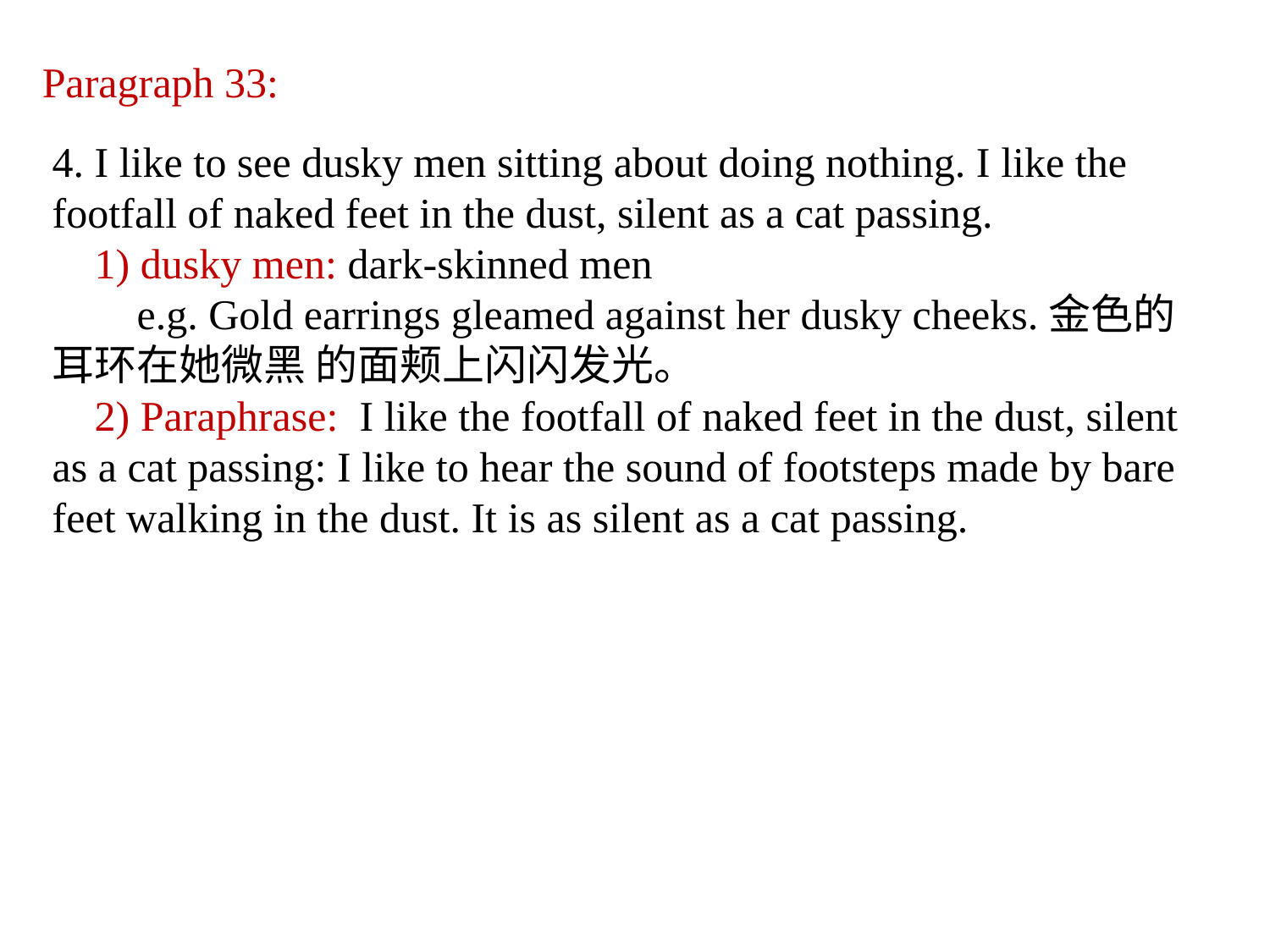

Paragraph 33:
4. I like to see dusky men sitting about doing nothing. I like the footfall of naked feet in the dust, silent as a cat passing.
    1) dusky men: dark-skinned men
        e.g. Gold earrings gleamed against her dusky cheeks.金色的耳环在她微黑 的面颊上闪闪发光。
    2) Paraphrase:  I like the footfall of naked feet in the dust, silent as a cat passing: I like to hear the sound of footsteps made by bare feet walking in the dust. It is as silent as a cat passing.